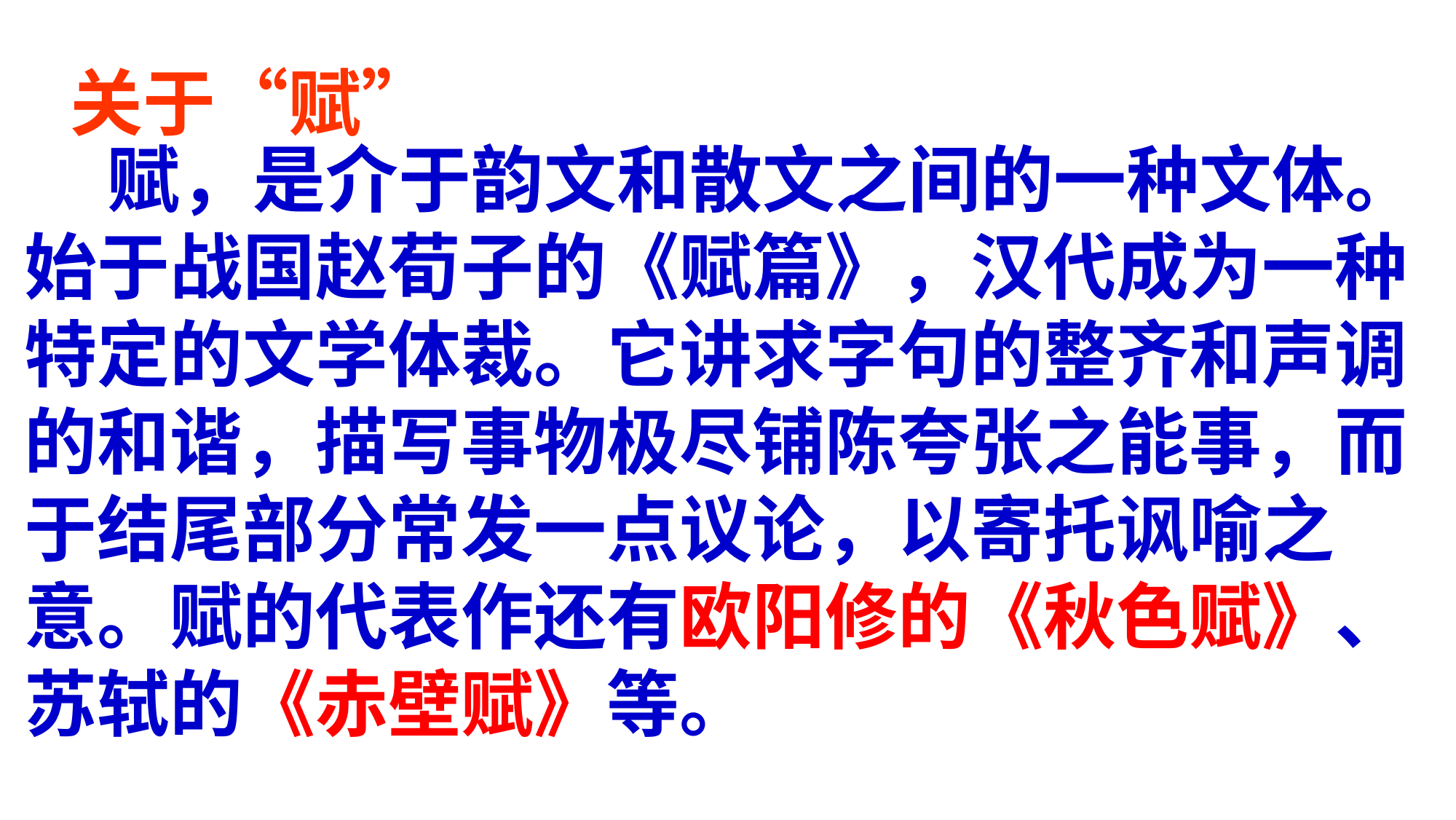

关于“赋”

    赋，是介于韵文和散文之间的一种文体。始于战国赵荀子的《赋篇》，汉代成为一种特定的文学体裁。它讲求字句的整齐和声调的和谐，描写事物极尽铺陈夸张之能事，而于结尾部分常发一点议论，以寄托讽喻之意。赋的代表作还有欧阳修的《秋色赋》、苏轼的《赤壁赋》等。